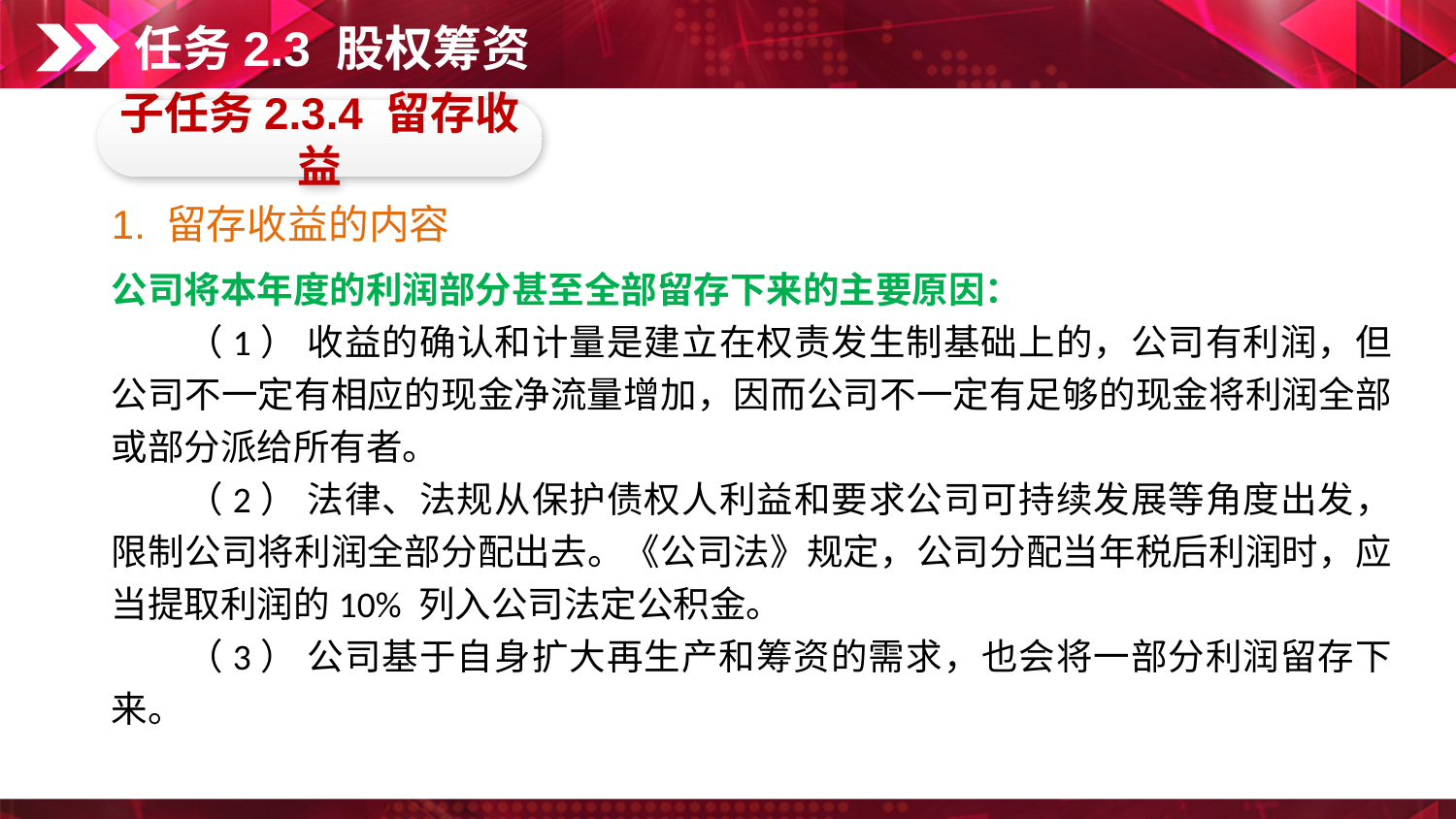

任务2.3 股权筹资

子任务2.3.4 留存收益
1. 留存收益的内容
公司将本年度的利润部分甚至全部留存下来的主要原因：
　　（1） 收益的确认和计量是建立在权责发生制基础上的，公司有利润，但公司不一定有相应的现金净流量增加，因而公司不一定有足够的现金将利润全部或部分派给所有者。
　　（2） 法律、法规从保护债权人利益和要求公司可持续发展等角度出发，限制公司将利润全部分配出去。《公司法》规定，公司分配当年税后利润时，应当提取利润的10% 列入公司法定公积金。
　　（3） 公司基于自身扩大再生产和筹资的需求，也会将一部分利润留存下来。